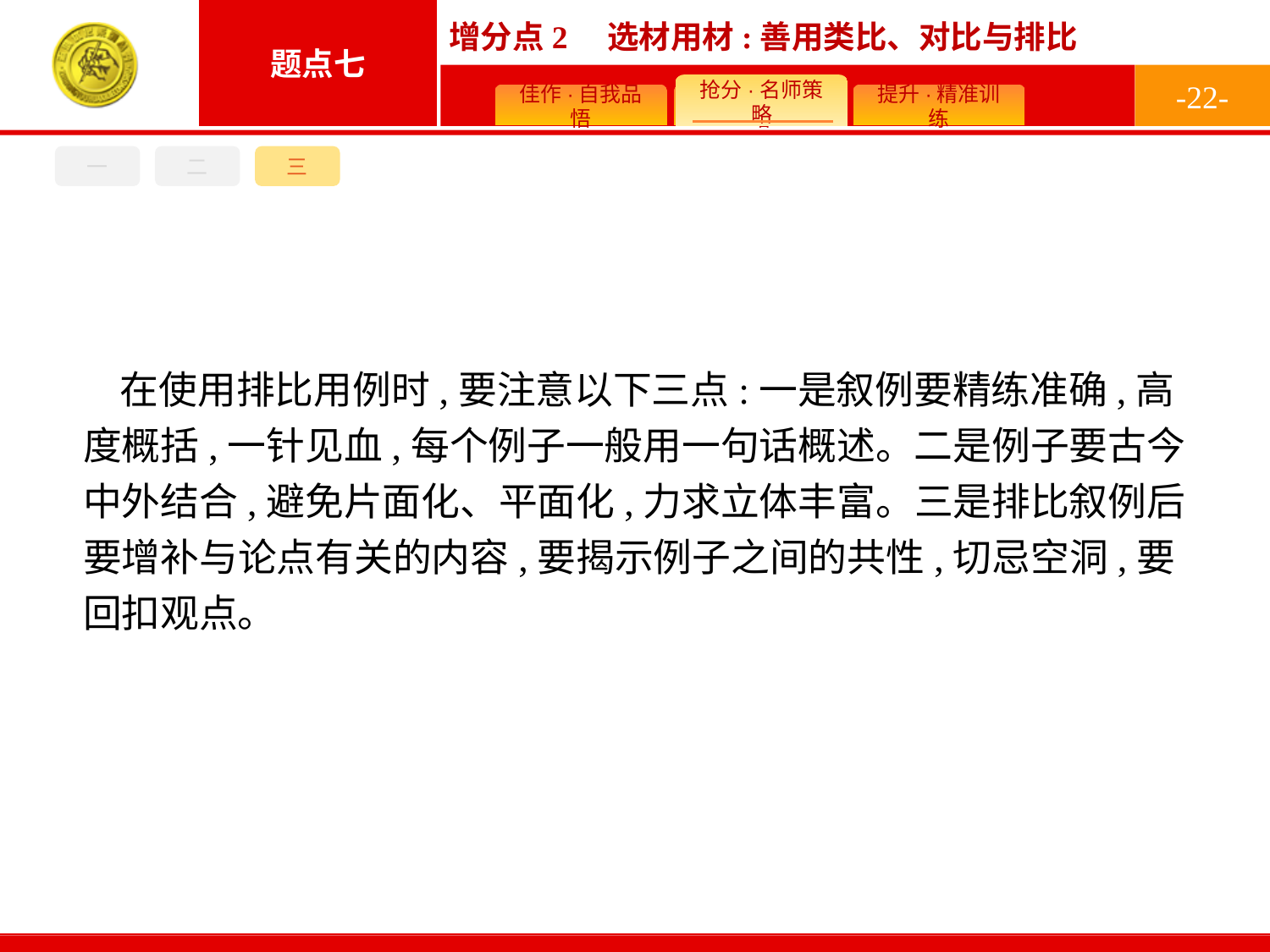

-22-
一
二
三
在使用排比用例时,要注意以下三点:一是叙例要精练准确,高度概括,一针见血,每个例子一般用一句话概述。二是例子要古今中外结合,避免片面化、平面化,力求立体丰富。三是排比叙例后要增补与论点有关的内容,要揭示例子之间的共性,切忌空洞,要回扣观点。